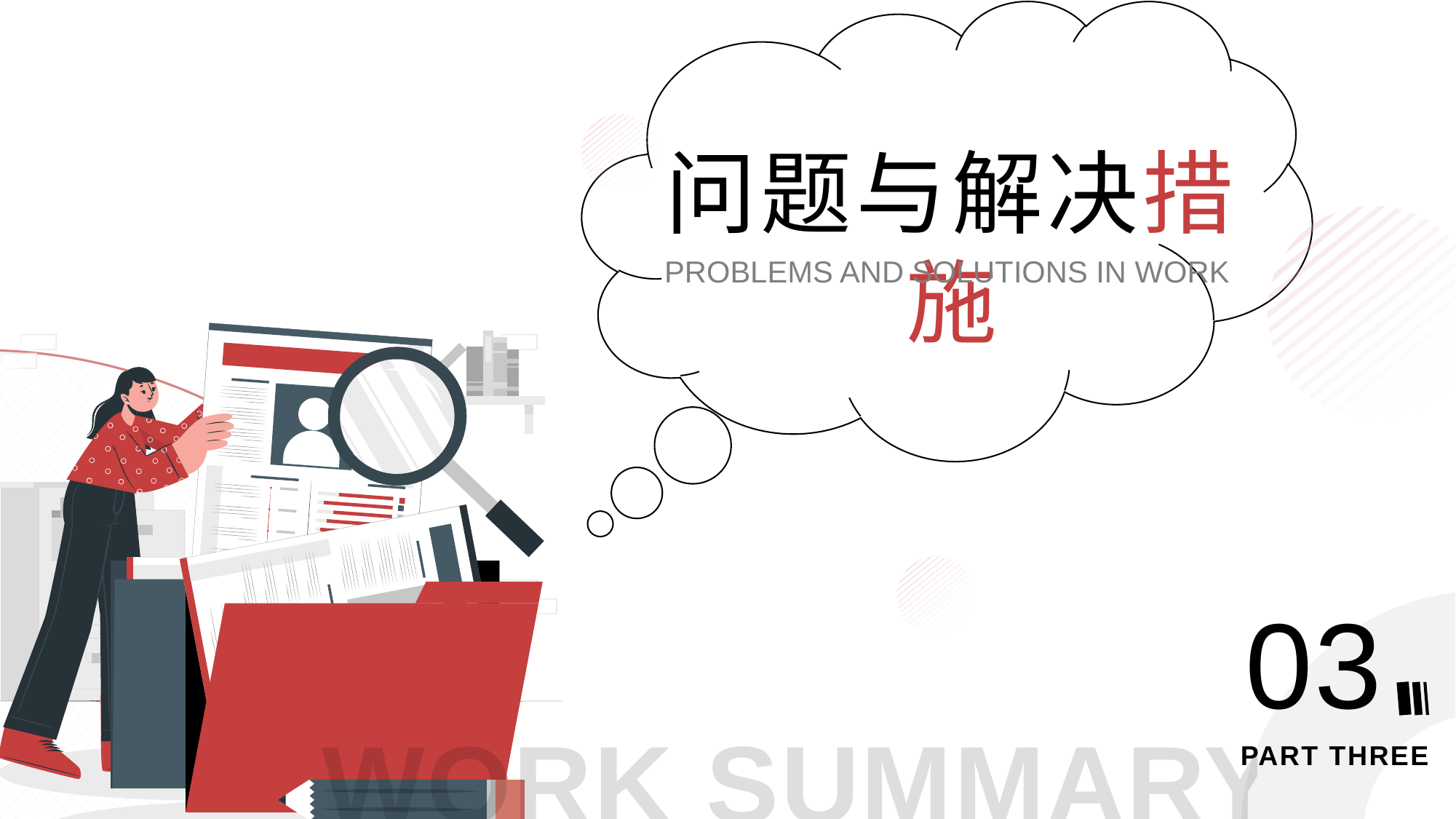

问题与解决措施

PROBLEMS AND SOLUTIONS IN WORK

03

WORK SUMMARY
 AND REPORT
PART THREE